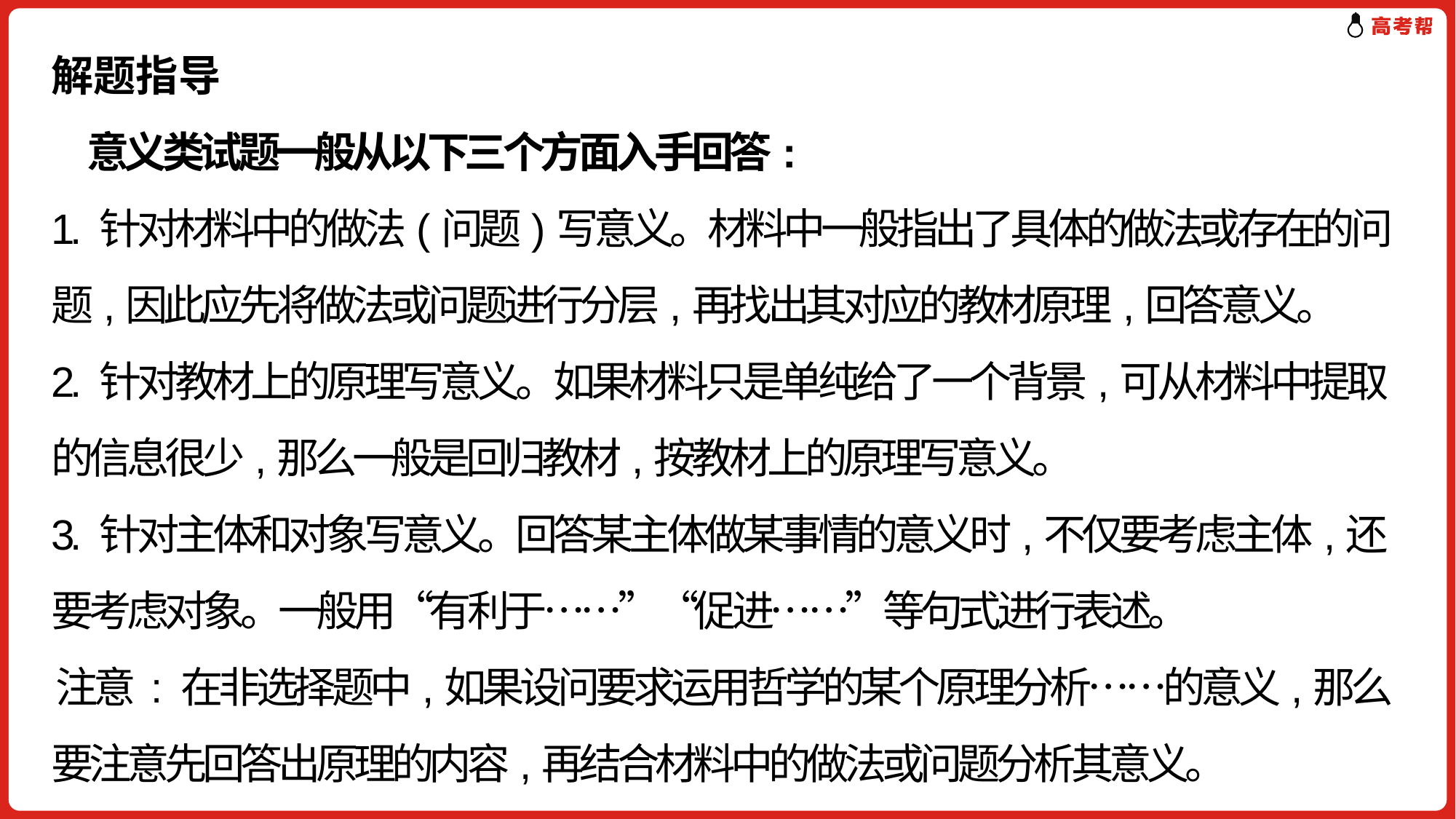

# 解题指导 意义类试题一般从以下三个方面入手回答: 1. 针对材料中的做法(问题)写意义。材料中一般指出了具体的做法或存在的问题,因此应先将做法或问题进行分层,再找出其对应的教材原理,回答意义。 2. 针对教材上的原理写意义。如果材料只是单纯给了一个背景,可从材料中提取的信息很少,那么一般是回归教材,按教材上的原理写意义。 3. 针对主体和对象写意义。回答某主体做某事情的意义时,不仅要考虑主体,还要考虑对象。一般用“有利于……”“促进……”等句式进行表述。 注意 : 在非选择题中,如果设问要求运用哲学的某个原理分析……的意义,那么要注意先回答出原理的内容,再结合材料中的做法或问题分析其意义。